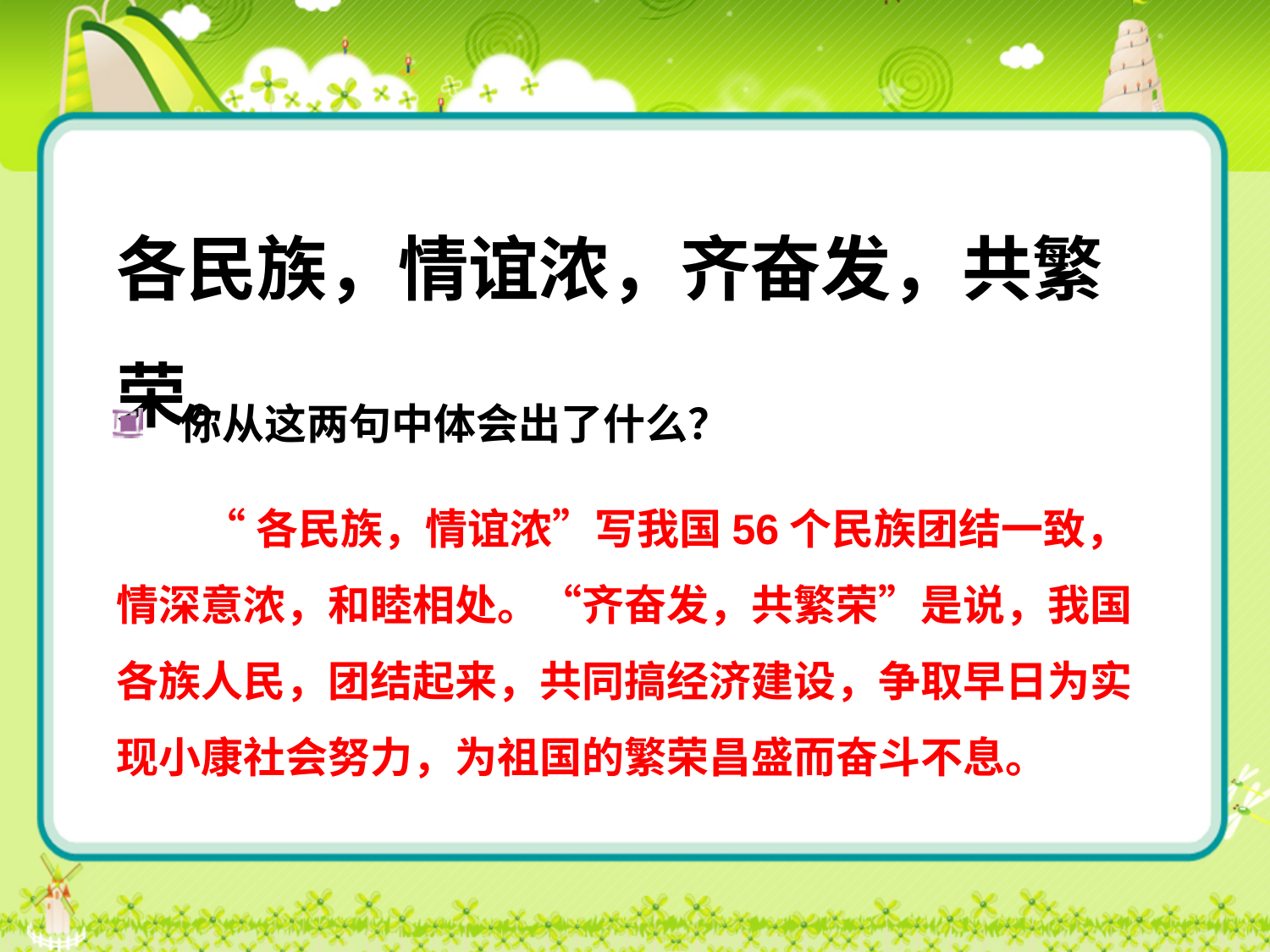

各民族，情谊浓，齐奋发，共繁荣。
 你从这两句中体会出了什么？
“各民族，情谊浓”写我国56个民族团结一致，情深意浓，和睦相处。“齐奋发，共繁荣”是说，我国各族人民，团结起来，共同搞经济建设，争取早日为实现小康社会努力，为祖国的繁荣昌盛而奋斗不息。